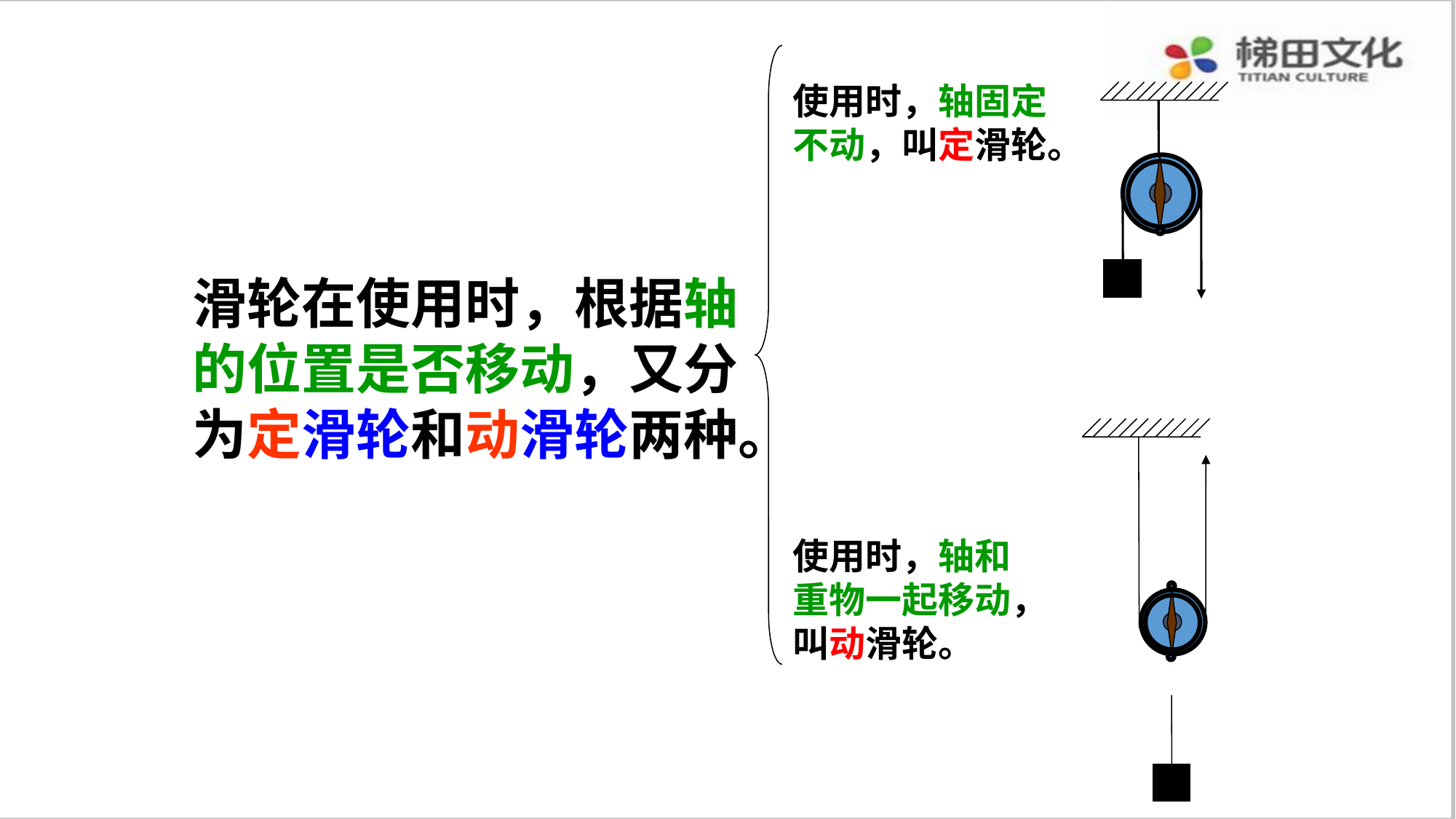

使用时，轴固定不动，叫定滑轮。

滑轮在使用时，根据轴的位置是否移动，又分为定滑轮和动滑轮两种。

使用时，轴和重物一起移动，叫动滑轮。